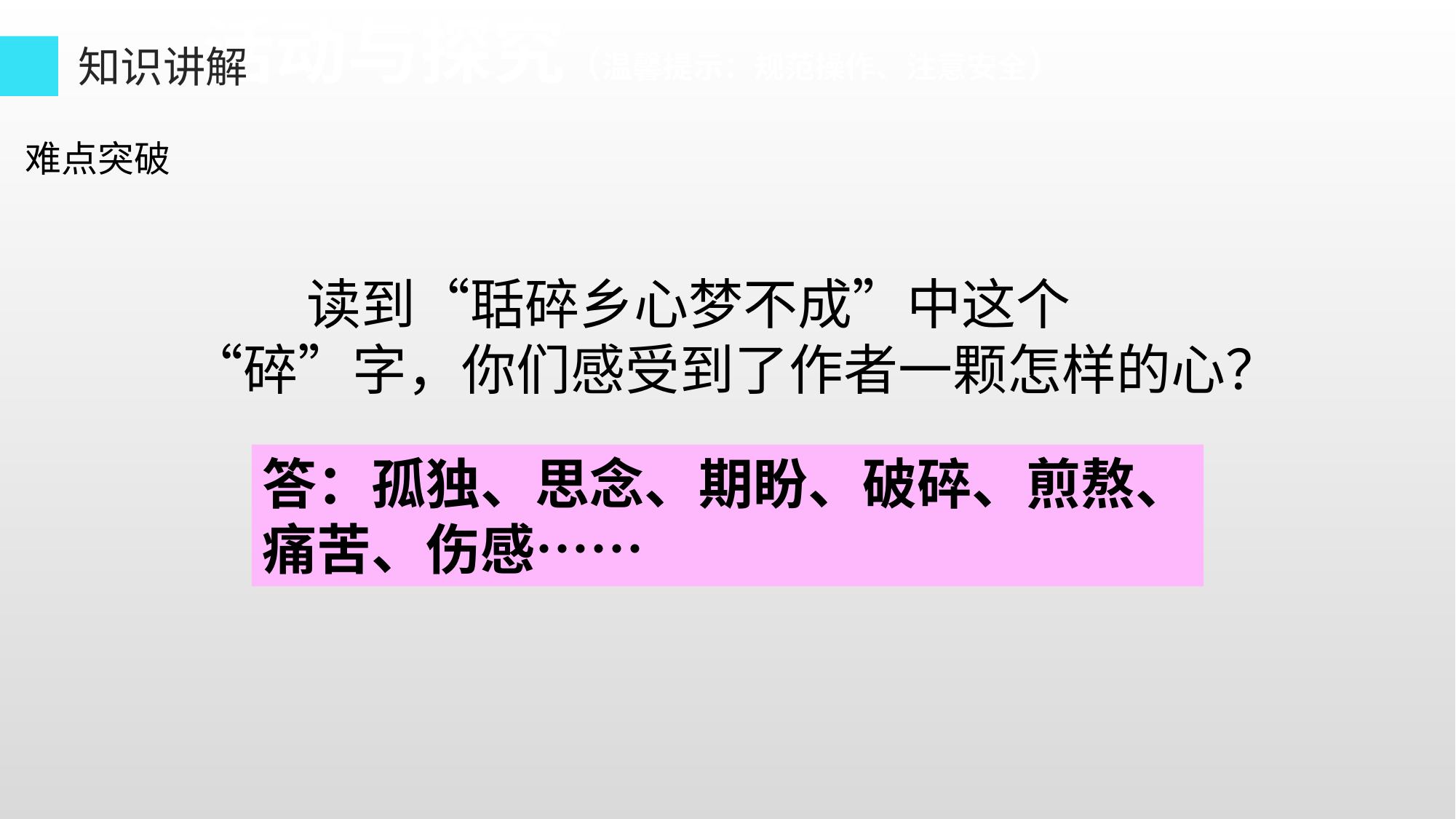

活动与探究（温馨提示：规范操作、注意安全）

知识讲解

难点突破
      读到“聒碎乡心梦不成”中这个“碎”字，你们感受到了作者一颗怎样的心？
答：孤独、思念、期盼、破碎、煎熬、痛苦、伤感……